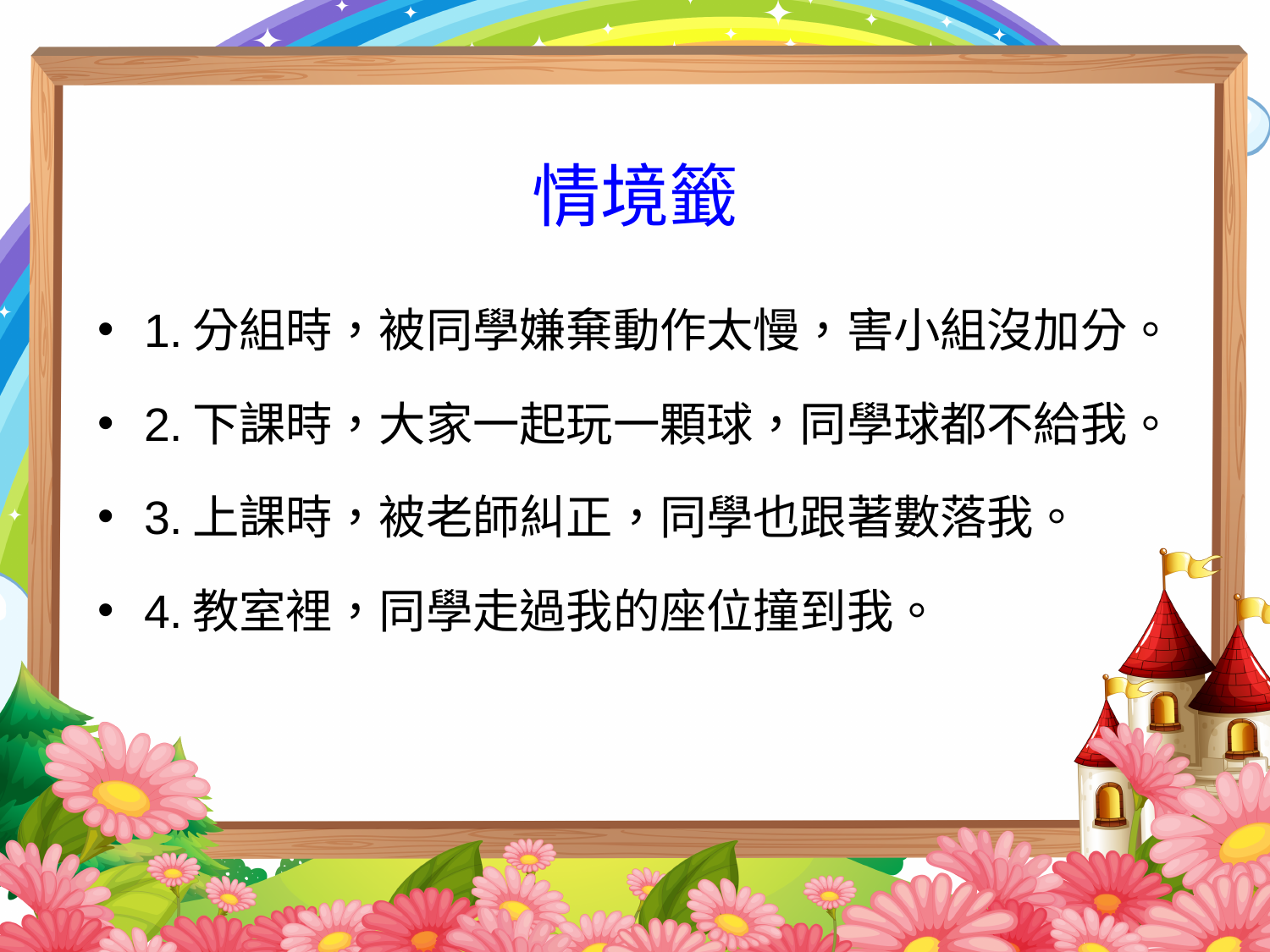

# 情境籤
1.分組時，被同學嫌棄動作太慢，害小組沒加分。
2.下課時，大家一起玩一顆球，同學球都不給我。
3.上課時，被老師糾正，同學也跟著數落我。
4.教室裡，同學走過我的座位撞到我。